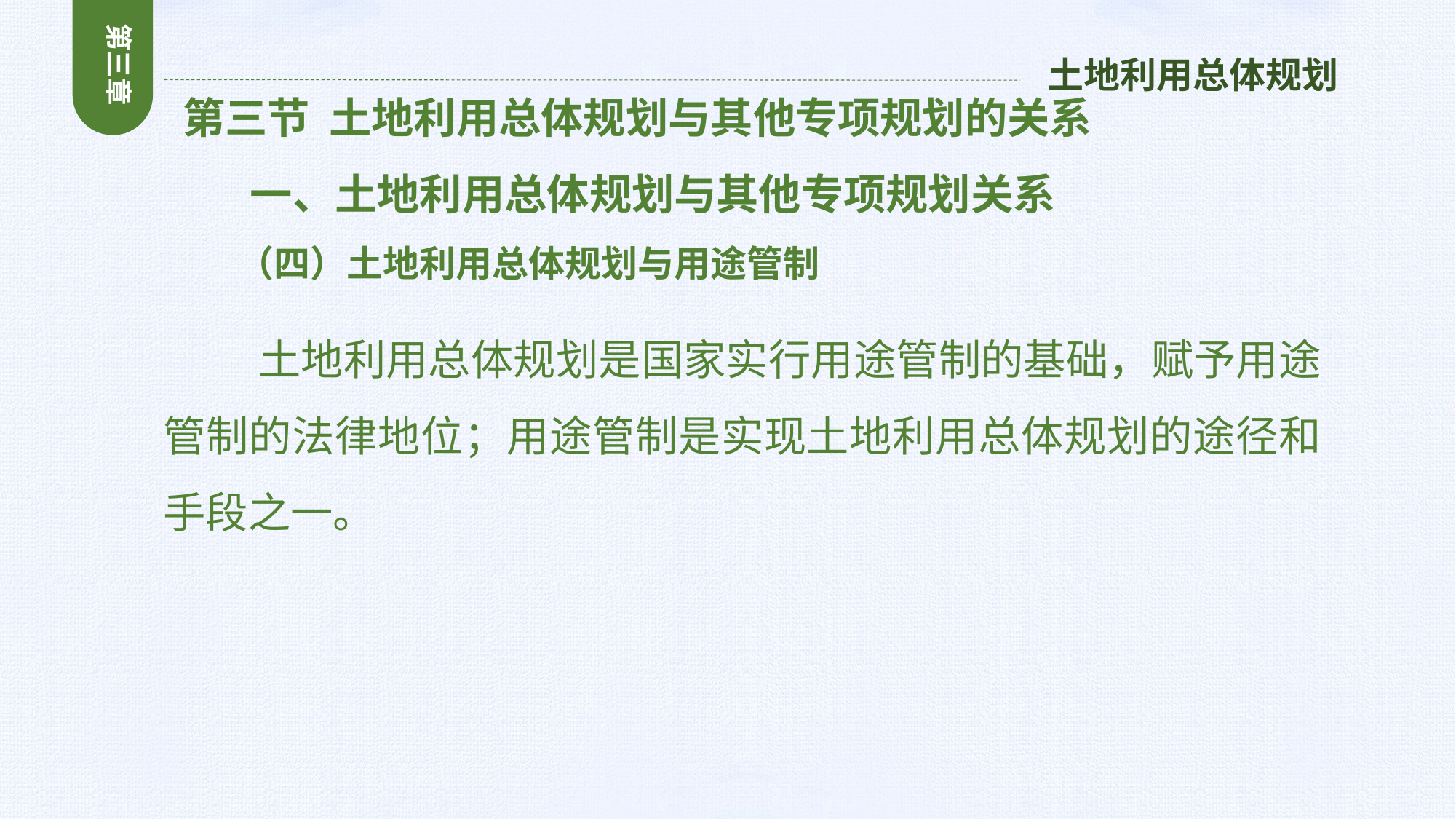

第三章
土地利用总体规划
 第三节  土地利用总体规划与其他专项规划的关系
        一、土地利用总体规划与其他专项规划关系
        （四）土地利用总体规划与用途管制

          土地利用总体规划是国家实行用途管制的基础，赋予用途管制的法律地位；用途管制是实现土地利用总体规划的途径和手段之一。